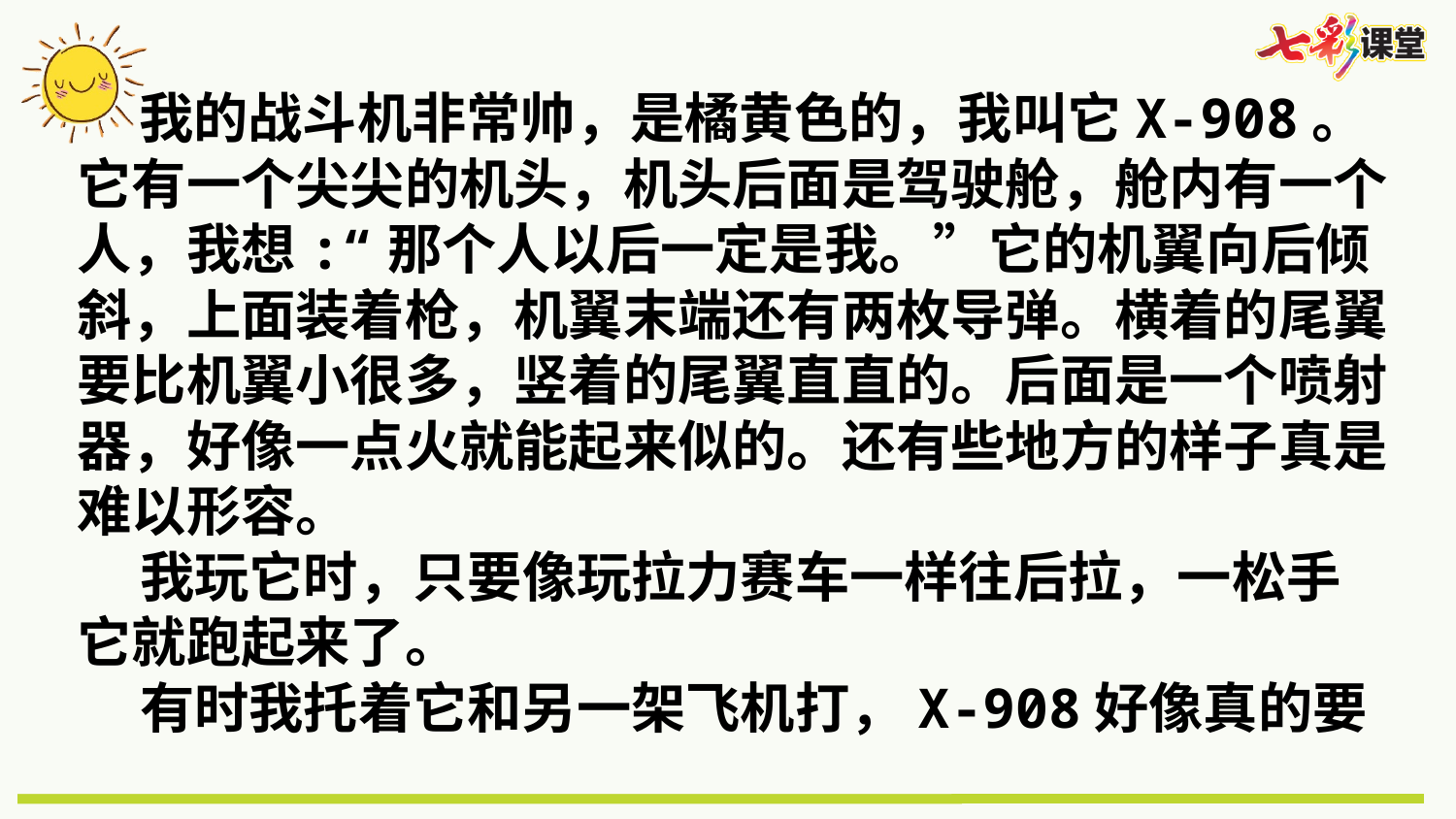

我的战斗机非常帅，是橘黄色的，我叫它X-908。它有一个尖尖的机头，机头后面是驾驶舱，舱内有一个人，我想:“那个人以后一定是我。”它的机翼向后倾斜，上面装着枪，机翼末端还有两枚导弹。横着的尾翼要比机翼小很多，竖着的尾翼直直的。后面是一个喷射器，好像一点火就能起来似的。还有些地方的样子真是难以形容。
    我玩它时，只要像玩拉力赛车一样往后拉，一松手它就跑起来了。
    有时我托着它和另一架飞机打，X-908好像真的要